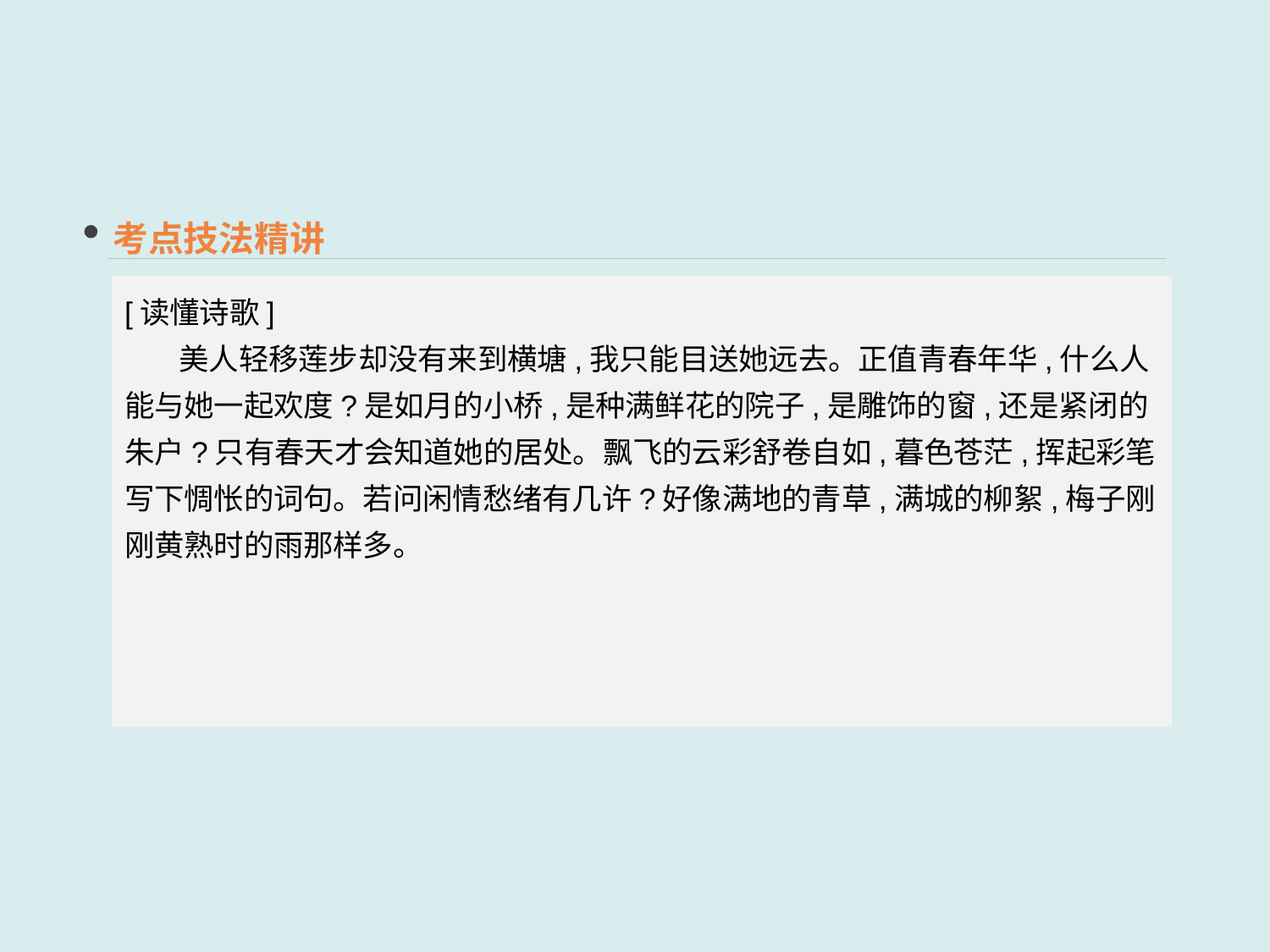

考点技法精讲

[读懂诗歌]
       美人轻移莲步却没有来到横塘,我只能目送她远去。正值青春年华,什么人能与她一起欢度?是如月的小桥,是种满鲜花的院子,是雕饰的窗,还是紧闭的朱户?只有春天才会知道她的居处。飘飞的云彩舒卷自如,暮色苍茫,挥起彩笔写下惆怅的词句。若问闲情愁绪有几许?好像满地的青草,满城的柳絮,梅子刚刚黄熟时的雨那样多。